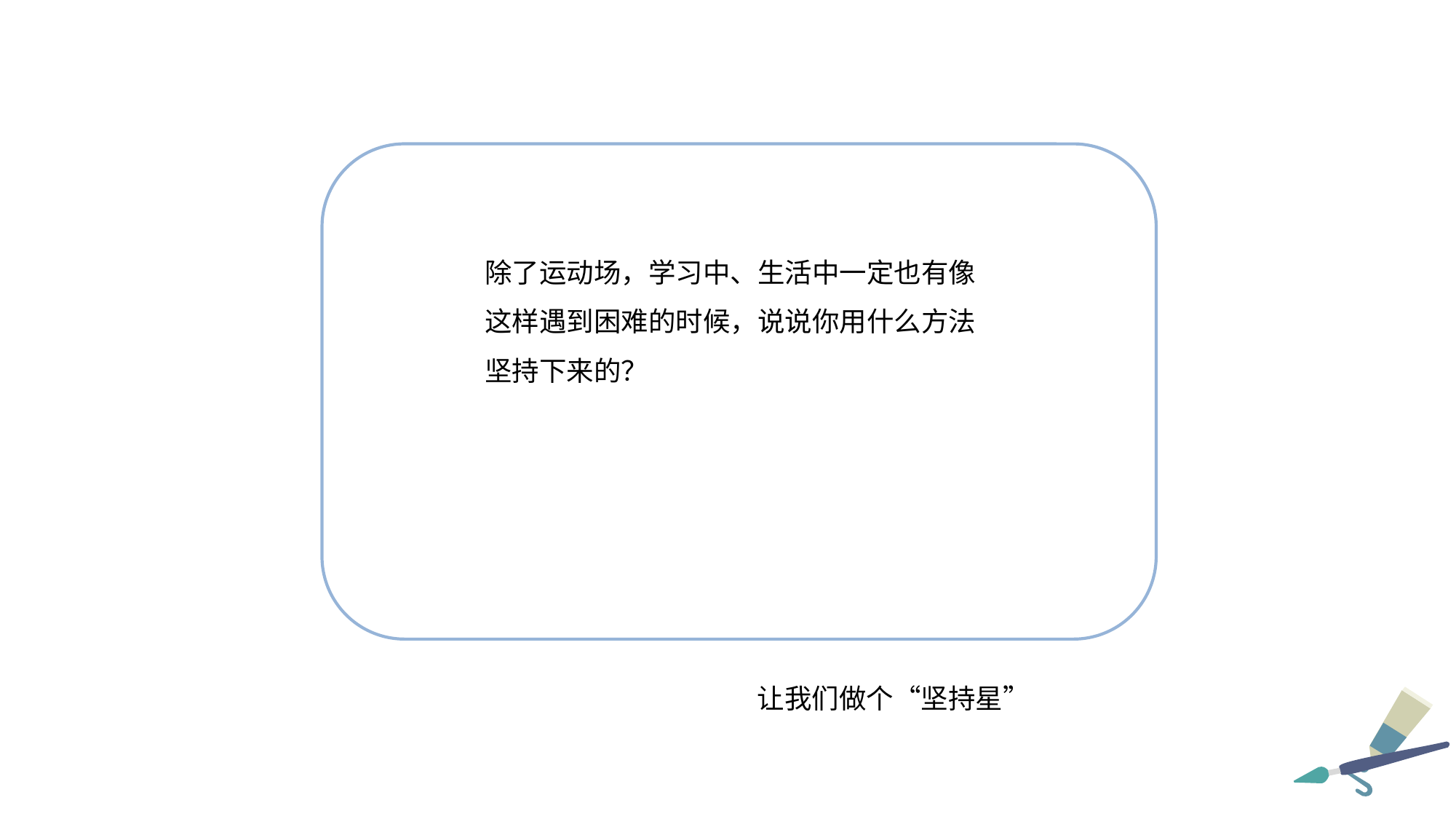

除了运动场，学习中、生活中一定也有像这样遇到困难的时候，说说你用什么方法坚持下来的？

让我们做个“坚持星”